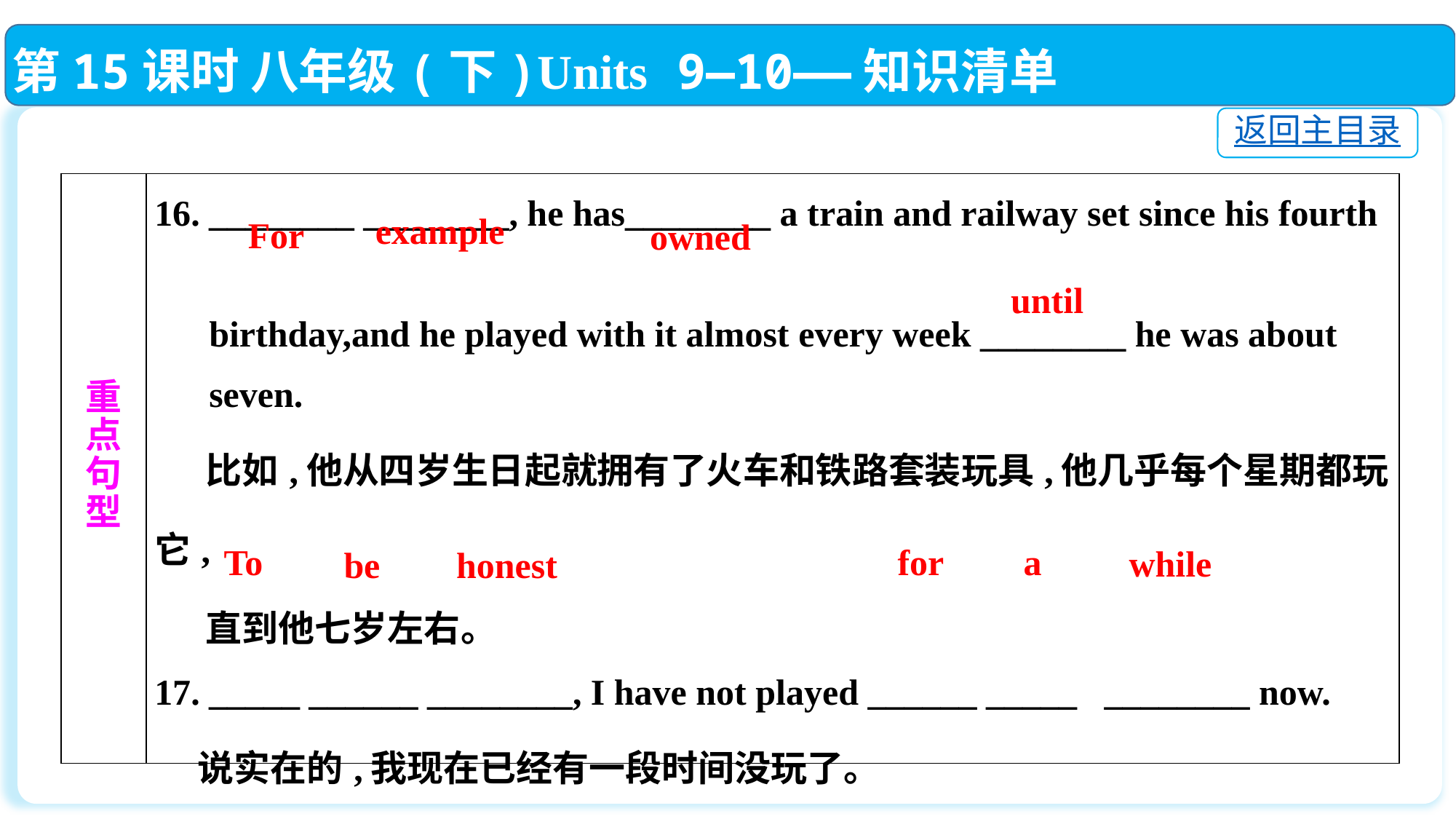

第15课时 八年级(下)Units 9—10——知识清单

返回主目录
| 重 点 句 型 | 16. \_\_\_\_\_\_\_\_ \_\_\_\_\_\_\_\_, he has\_\_\_\_\_\_\_\_ a train and railway set since his fourth birthday,and he played with it almost every week \_\_\_\_\_\_\_\_ he was about seven. 比如,他从四岁生日起就拥有了火车和铁路套装玩具,他几乎每个星期都玩它, 直到他七岁左右。 17. \_\_\_\_\_ \_\_\_\_\_\_ \_\_\_\_\_\_\_\_, I have not played \_\_\_\_\_\_ \_\_\_\_\_ \_\_\_\_\_\_\_\_ now. 说实在的,我现在已经有一段时间没玩了。 |
| --- | --- |
example
For
owned
until
To
for
a
 while
be
honest